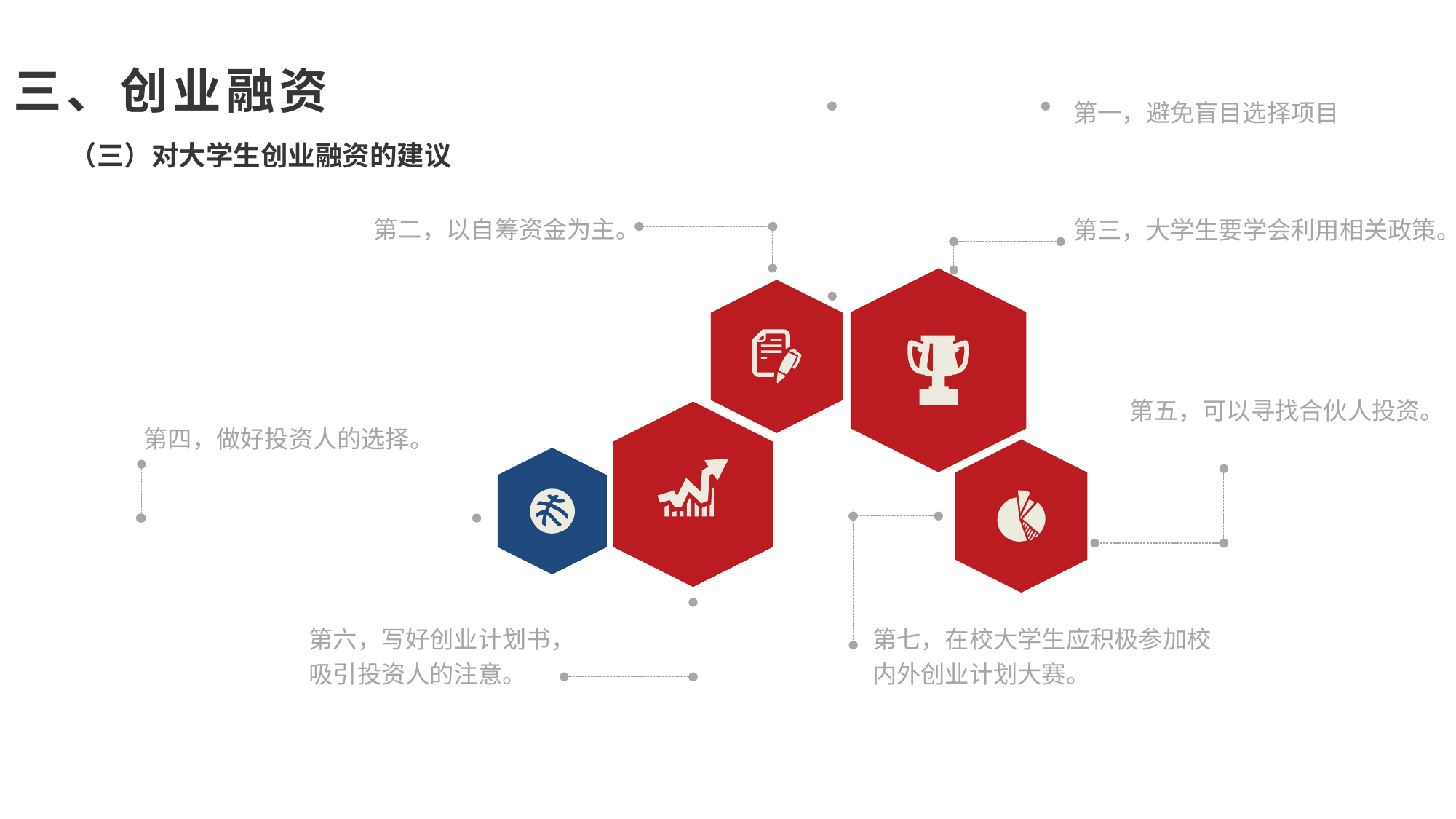

三、创业融资
第一，避免盲目选择项目
（三）对大学生创业融资的建议
第二，以自筹资金为主。
第三，大学生要学会利用相关政策。

第五，可以寻找合伙人投资。

第四，做好投资人的选择。

第六，写好创业计划书，吸引投资人的注意。
第七，在校大学生应积极参加校内外创业计划大赛。